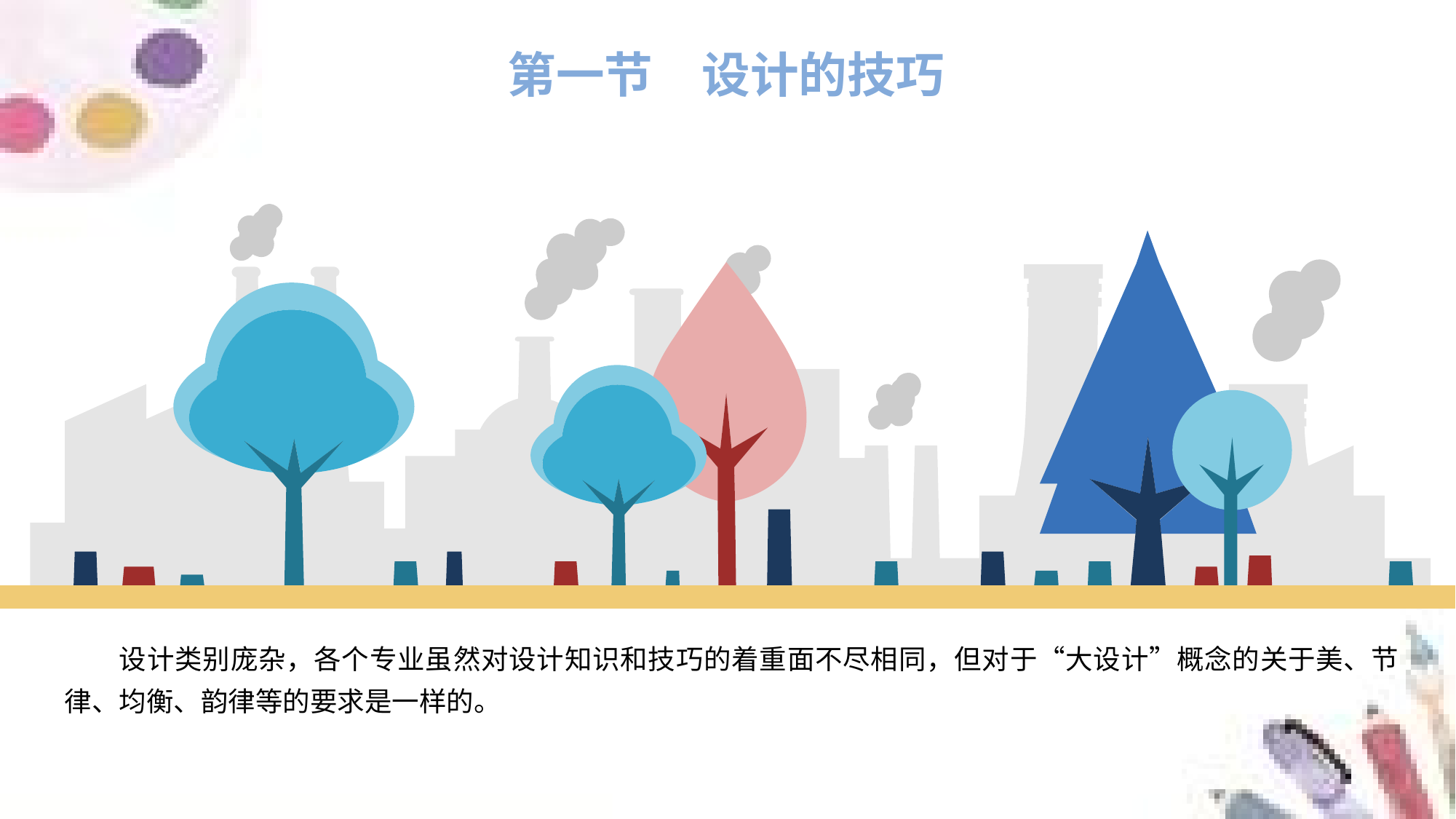

第一节　设计的技巧

设计类别庞杂，各个专业虽然对设计知识和技巧的着重面不尽相同，但对于“大设计”概念的关于美、节律、均衡、韵律等的要求是一样的。